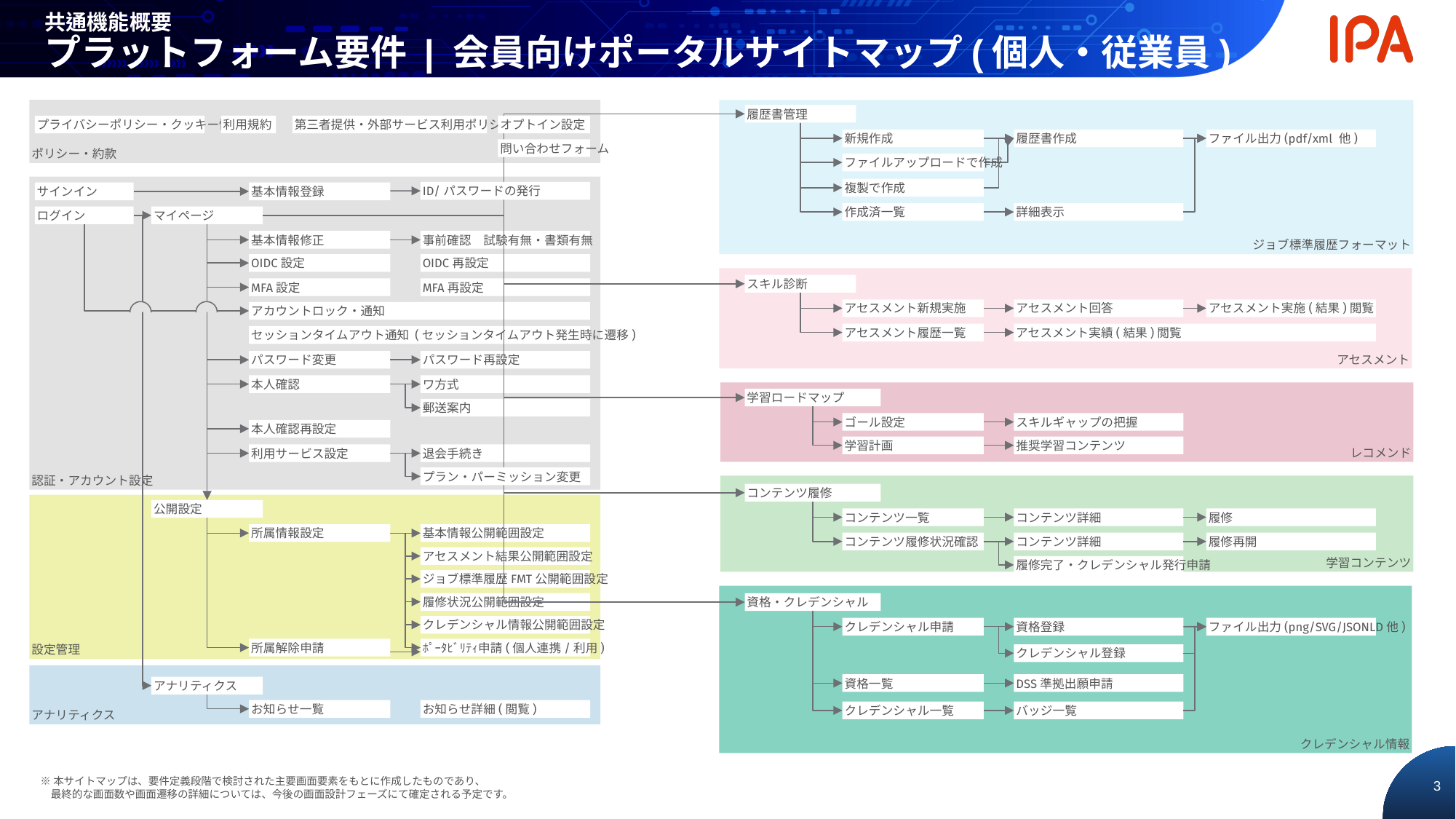

共通機能概要
プラットフォーム要件 | 会員向けポータルサイトマップ(個人・従業員)
ポリシー・約款
ジョブ標準履歴フォーマット
履歴書管理
プライバシーポリシー・クッキー情報
利用規約
第三者提供・外部サービス利用ポリシー
オプトイン設定
新規作成
履歴書作成
ファイル出力(pdf/xml 他)
問い合わせフォーム
ファイルアップロードで作成
認証・アカウント設定
複製で作成
ID/パスワードの発行
サインイン
基本情報登録
作成済一覧
詳細表示
ログイン
マイページ
基本情報修正
事前確認　試験有無・書類有無
OIDC設定
OIDC再設定
アセスメント
スキル診断
MFA設定
MFA再設定
アセスメント新規実施
アセスメント回答
アセスメント実施(結果)閲覧

アカウントロック・通知
アセスメント履歴一覧
アセスメント実績(結果)閲覧
セッションタイムアウト通知 (セッションタイムアウト発生時に遷移)
パスワード変更
パスワード再設定
本人確認
ワ方式
レコメンド
学習ロードマップ
ゴール設定
スキルギャップの把握
学習計画
推奨学習コンテンツ
郵送案内
本人確認再設定
利用サービス設定
退会手続き
プラン・パーミッション変更
学習コンテンツ
コンテンツ履修
コンテンツ一覧
コンテンツ詳細
履修
コンテンツ履修状況確認
コンテンツ詳細
履修再開
履修完了・クレデンシャル発行申請
設定管理
公開設定
所属情報設定
基本情報公開範囲設定
アセスメント結果公開範囲設定
ジョブ標準履歴FMT公開範囲設定
履修状況公開範囲設定
クレデンシャル情報公開範囲設定
クレデンシャル情報
資格・クレデンシャル
クレデンシャル申請
資格登録
ファイル出力(png/SVG/JSONLD他)
所属解除申請
ﾎﾟｰﾀﾋﾞﾘﾃｨ申請(個人連携/利用)
クレデンシャル登録
アナリティクス
資格一覧
DSS準拠出願申請
アナリティクス
お知らせ一覧
お知らせ詳細(閲覧)
クレデンシャル一覧
バッジ一覧
※本サイトマップは、要件定義段階で検討された主要画面要素をもとに作成したものであり、
最終的な画面数や画面遷移の詳細については、今後の画面設計フェーズにて確定される予定です。